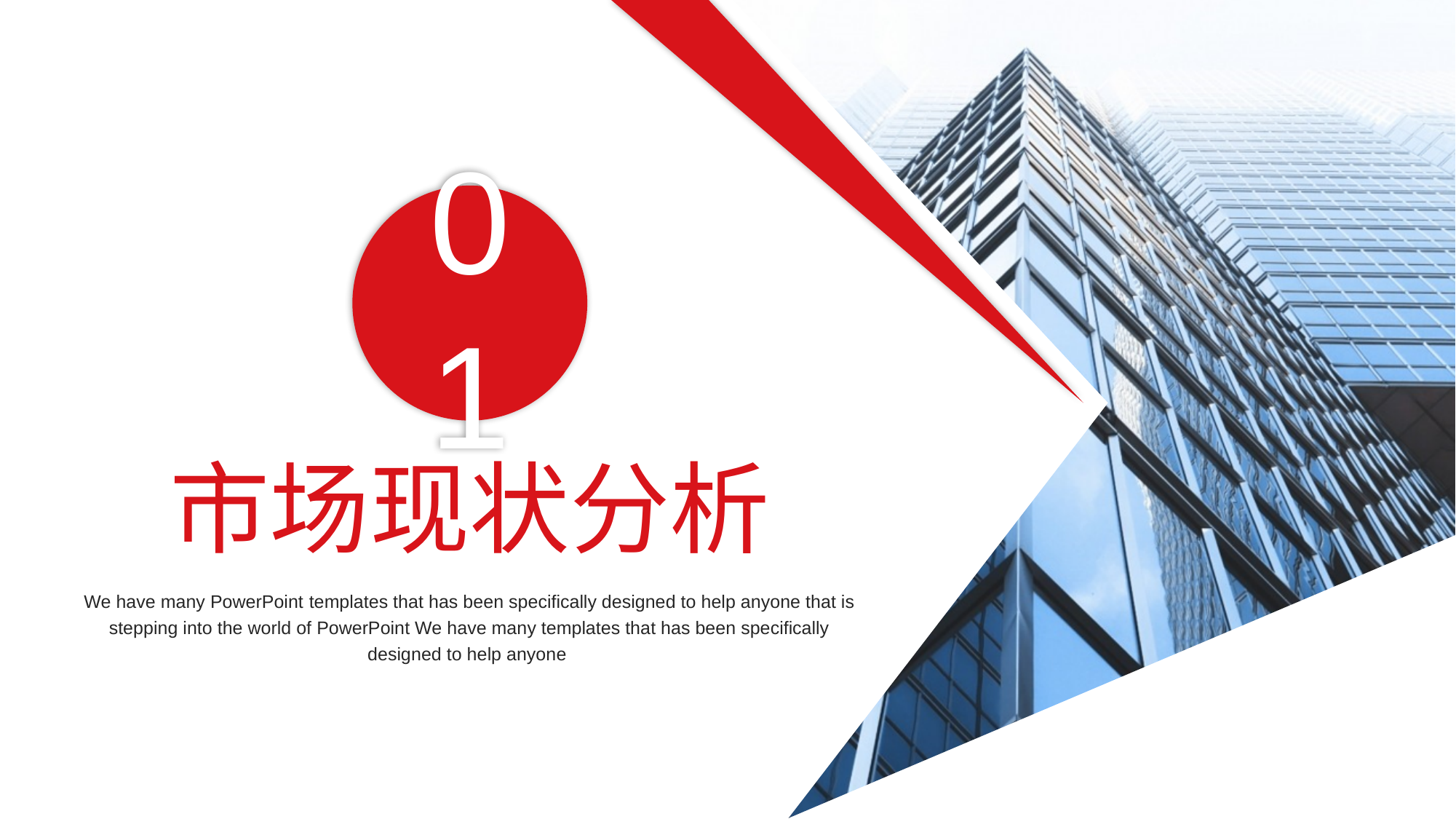

01
市场现状分析
We have many PowerPoint templates that has been specifically designed to help anyone that is stepping into the world of PowerPoint We have many templates that has been specifically designed to help anyone